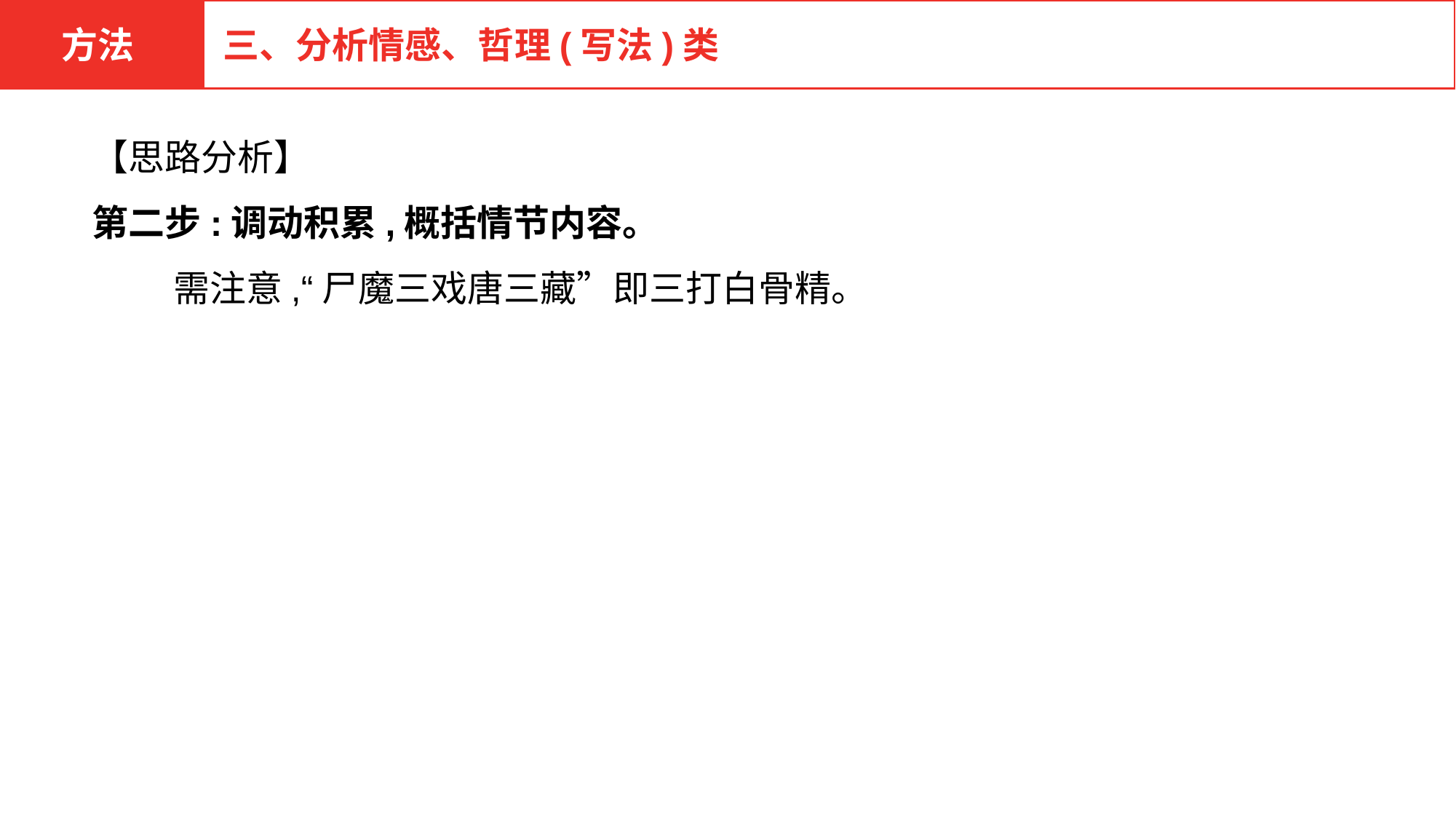

方法
三、分析情感、哲理(写法)类
【思路分析】
第二步:调动积累,概括情节内容。
　　 需注意,“尸魔三戏唐三藏”即三打白骨精。